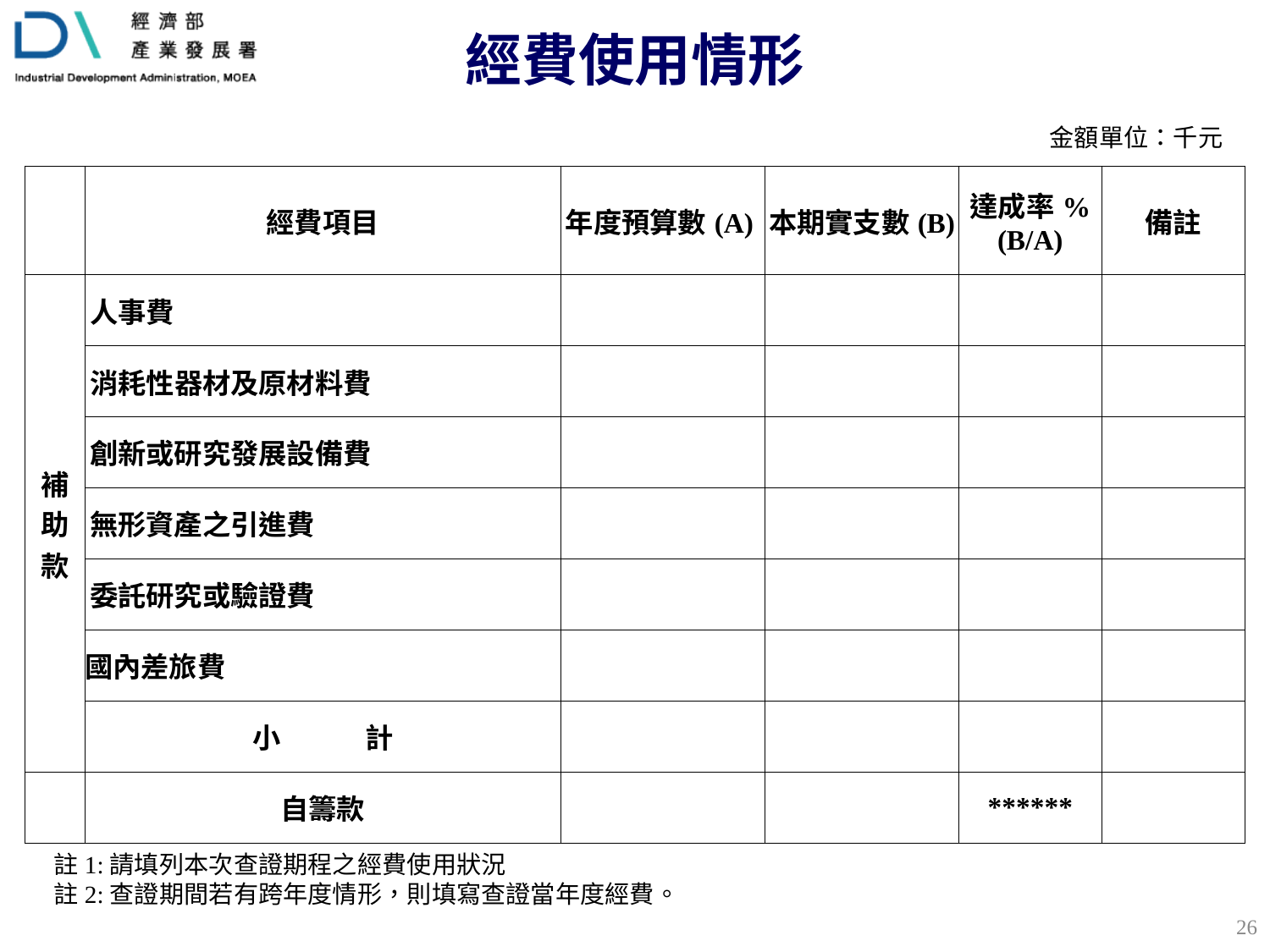

# 經費使用情形
金額單位：千元
|  | 經費項目 | 年度預算數(A) | 本期實支數(B) | 達成率% (B/A) | 備註 |
| --- | --- | --- | --- | --- | --- |
| 補助款 | 人事費 |  |  |  |  |
|  | 消耗性器材及原材料費 |  |  |  |  |
|  | 創新或研究發展設備費 |  |  |  |  |
|  | 無形資產之引進費 |  |  |  |  |
|  | 委託研究或驗證費 |  |  |  |  |
|  | 國內差旅費 |  |  |  |  |
|  | 小　　　計 |  |  |  |  |
|  | 自籌款 |  |  | \*\*\*\*\*\* |  |
註1:請填列本次查證期程之經費使用狀況
註2:查證期間若有跨年度情形，則填寫查證當年度經費。

26